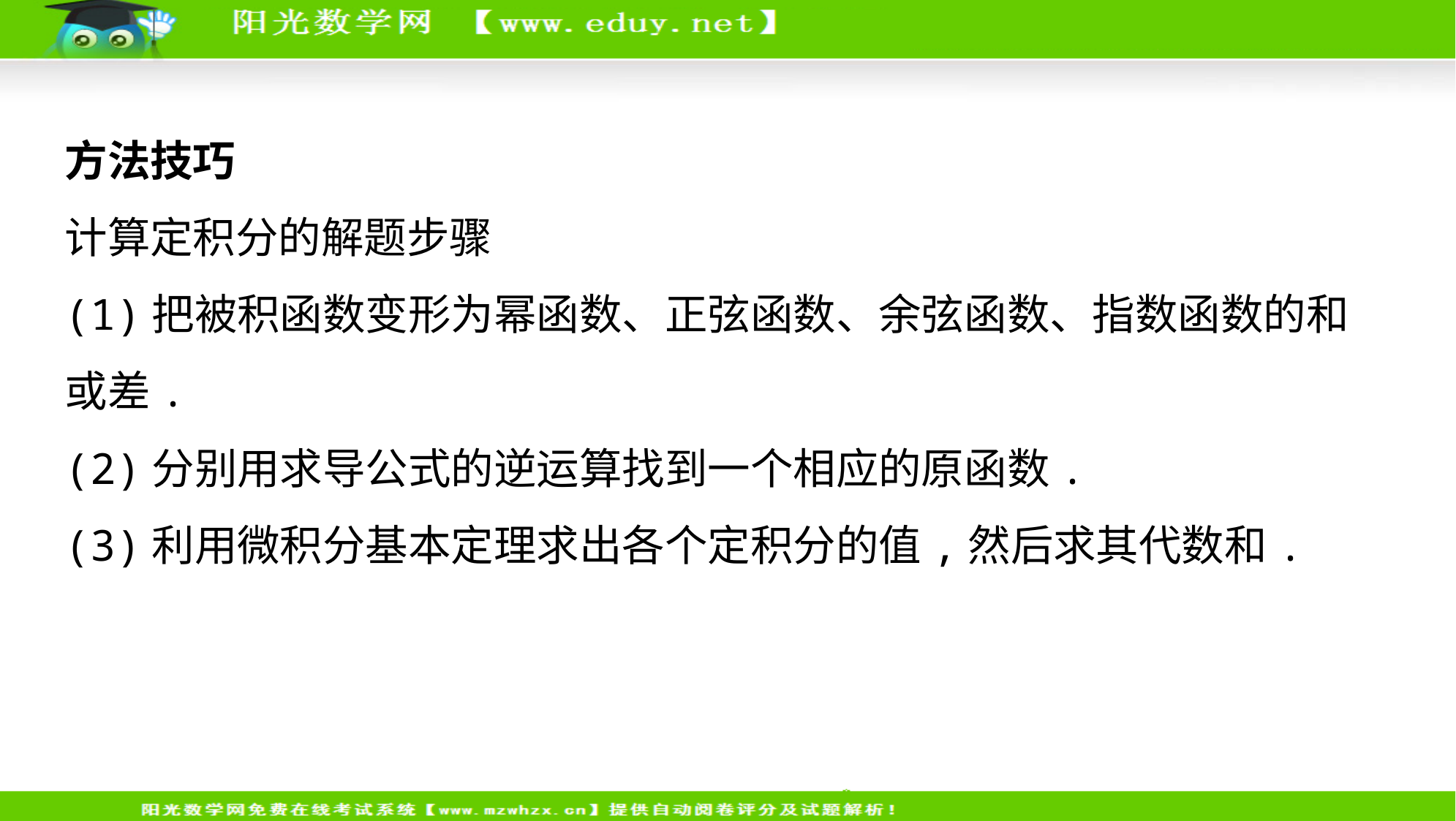

方法技巧
计算定积分的解题步骤
(1)把被积函数变形为幂函数、正弦函数、余弦函数、指数函数的和
或差.
(2)分别用求导公式的逆运算找到一个相应的原函数.
(3)利用微积分基本定理求出各个定积分的值,然后求其代数和.